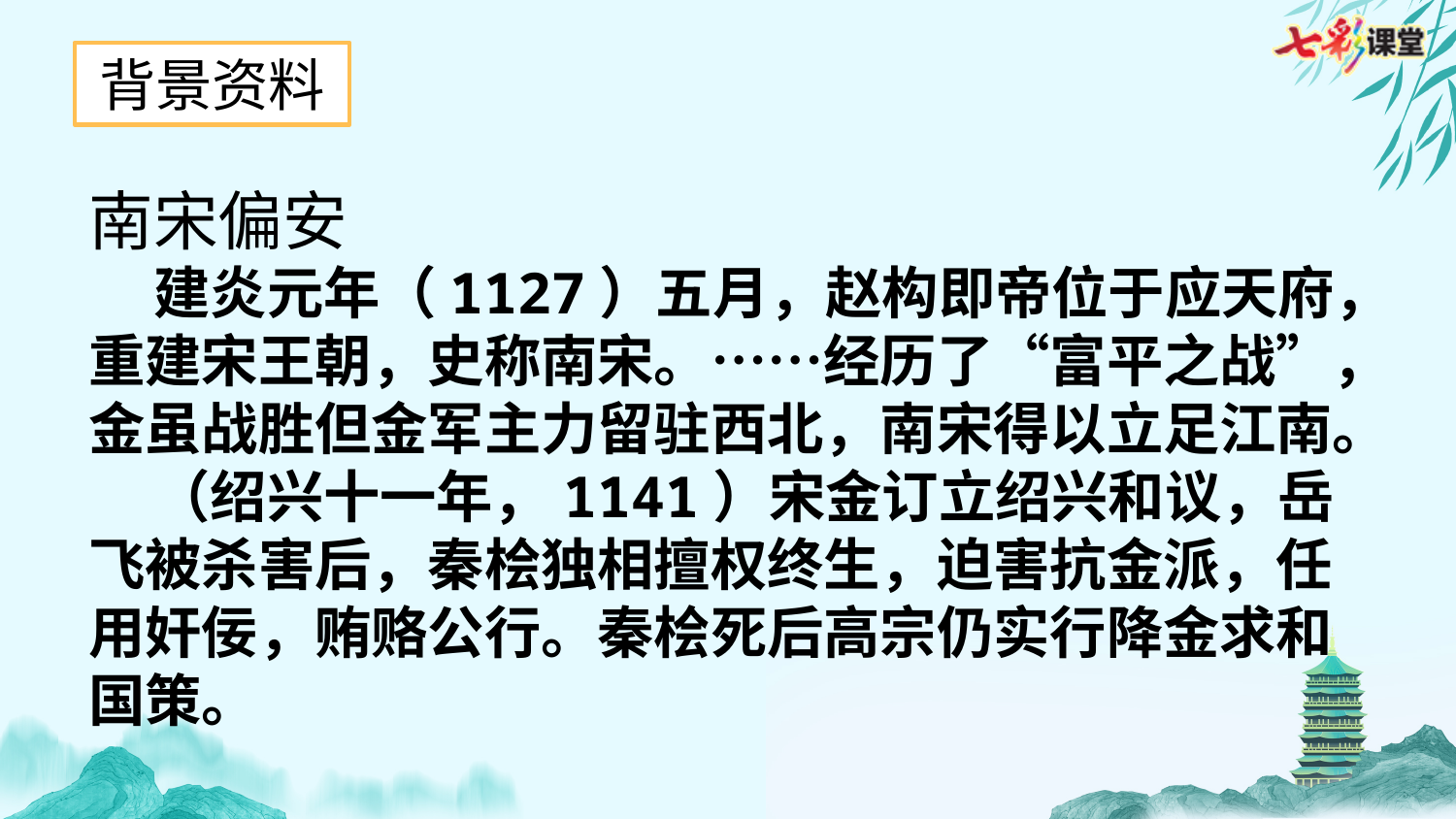

背景资料
南宋偏安
    建炎元年（1127）五月，赵构即帝位于应天府，重建宋王朝，史称南宋。……经历了“富平之战”，金虽战胜但金军主力留驻西北，南宋得以立足江南。
    （绍兴十一年，1141）宋金订立绍兴和议，岳飞被杀害后，秦桧独相擅权终生，迫害抗金派，任用奸佞，贿赂公行。秦桧死后高宗仍实行降金求和国策。